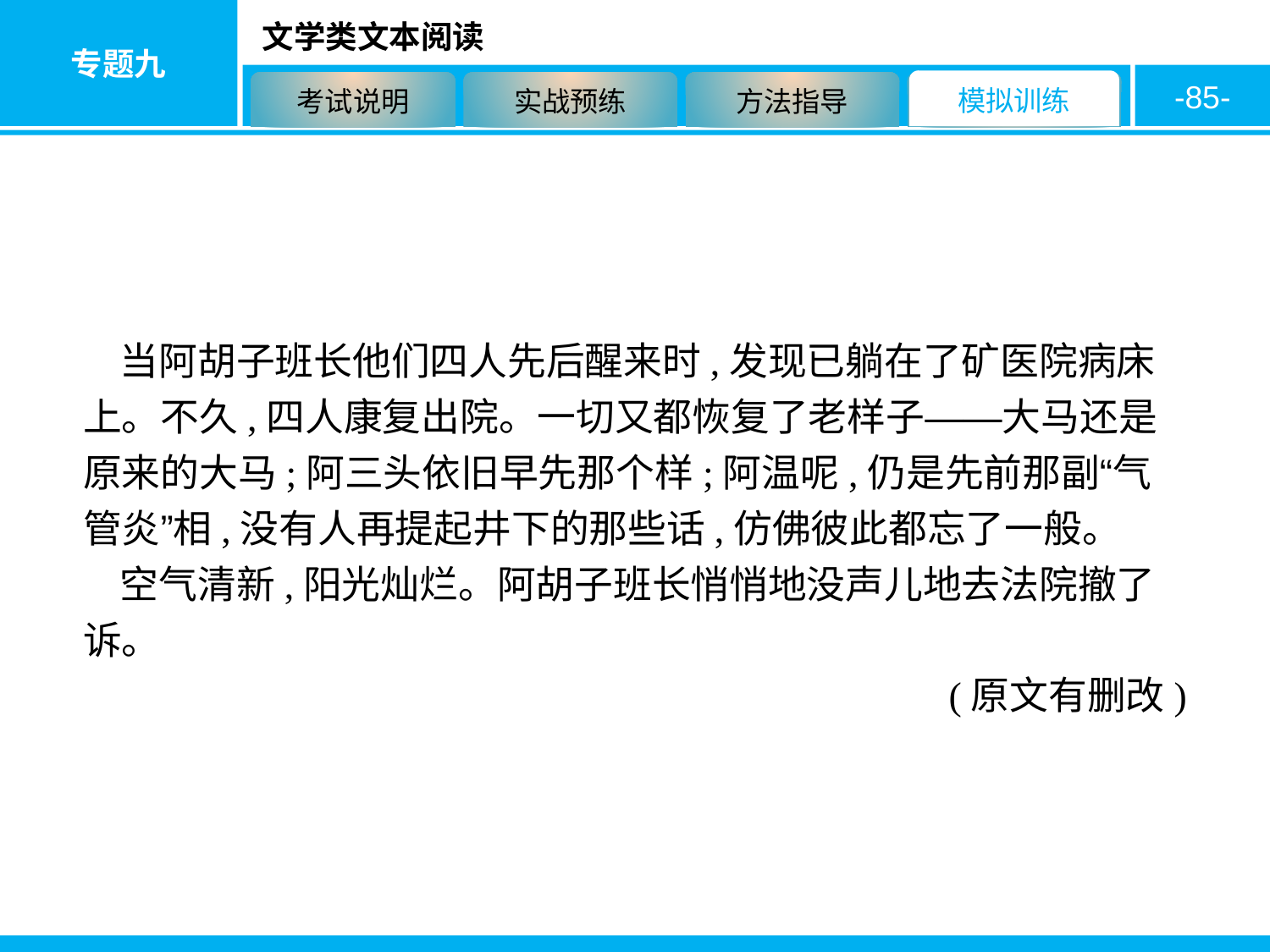

-85-
当阿胡子班长他们四人先后醒来时,发现已躺在了矿医院病床上。不久,四人康复出院。一切又都恢复了老样子——大马还是原来的大马;阿三头依旧早先那个样;阿温呢,仍是先前那副“气管炎”相,没有人再提起井下的那些话,仿佛彼此都忘了一般。
空气清新,阳光灿烂。阿胡子班长悄悄地没声儿地去法院撤了诉。
(原文有删改)